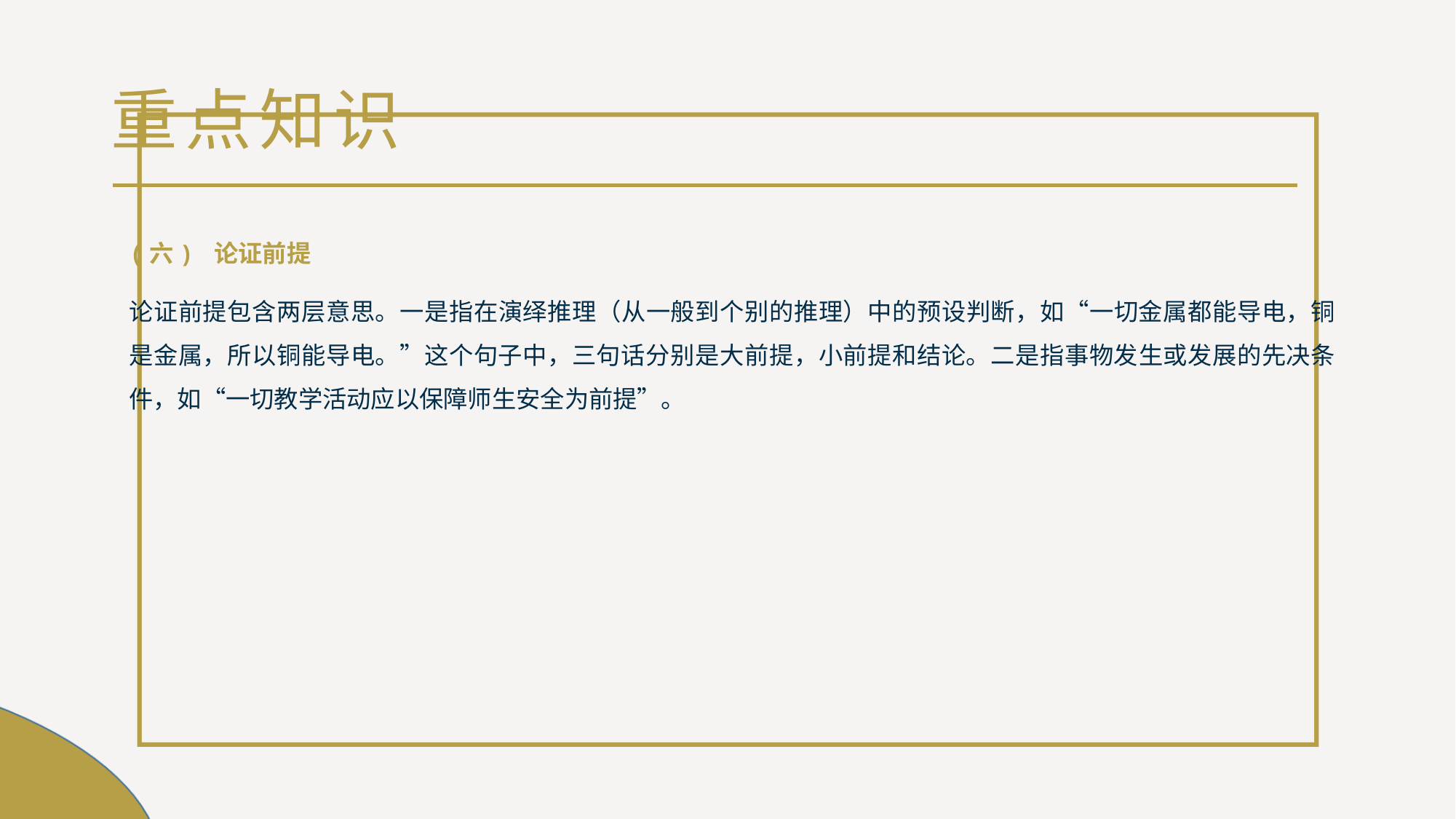

# 重点知识
(六) 论证前提
论证前提包含两层意思。一是指在演绎推理（从一般到个别的推理）中的预设判断，如“一切金属都能导电，铜是金属，所以铜能导电。”这个句子中，三句话分别是大前提，小前提和结论。二是指事物发生或发展的先决条件，如“一切教学活动应以保障师生安全为前提”。